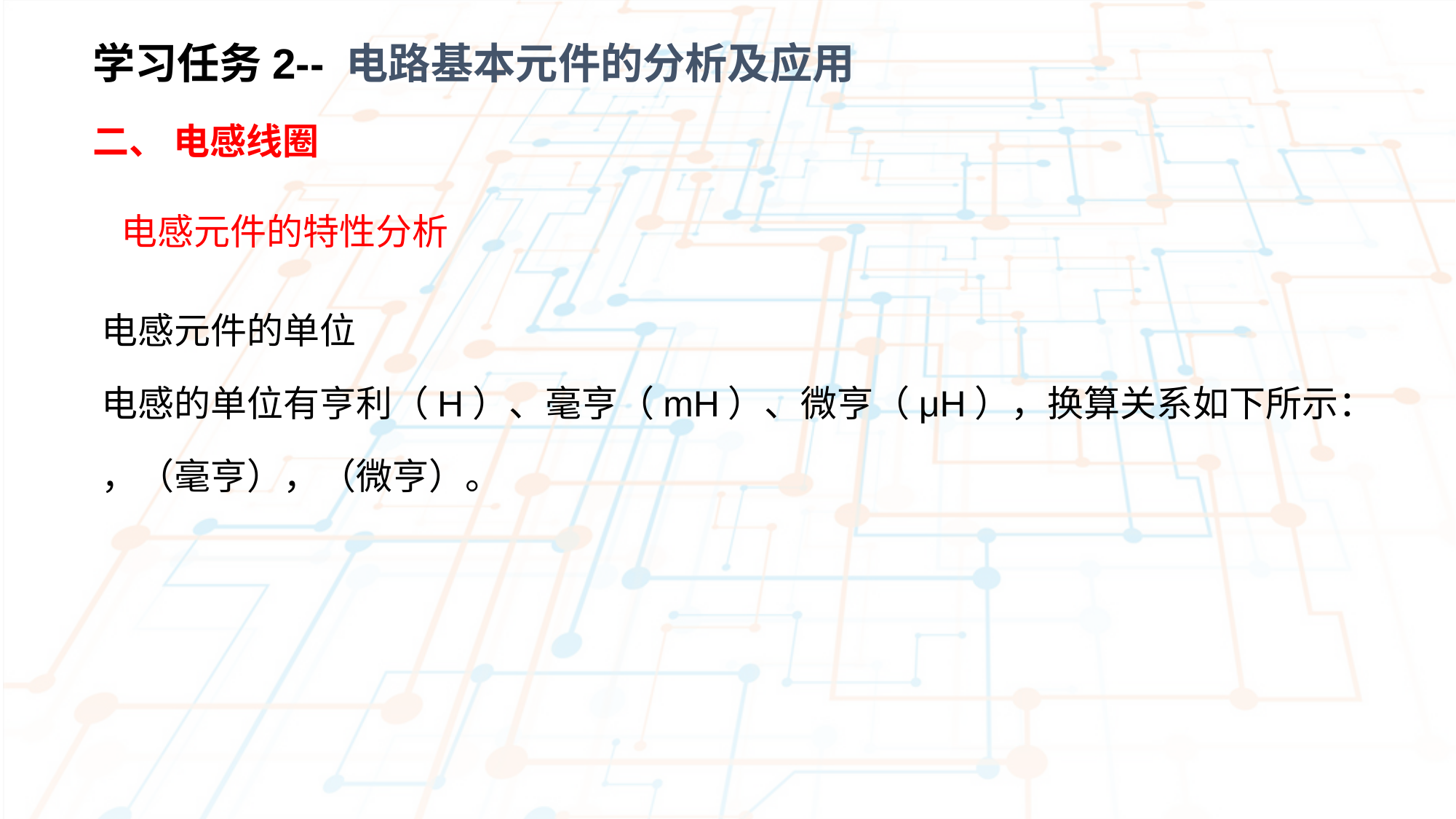

学习任务2-- 电路基本元件的分析及应用
二、 电感线圈

 电感元件的特性分析

   电感元件的单位
   电感的单位有亨利（H）、毫亨（mH）、微亨（μH），换算关系如下所示：
   ，（毫亨），（微亨）。